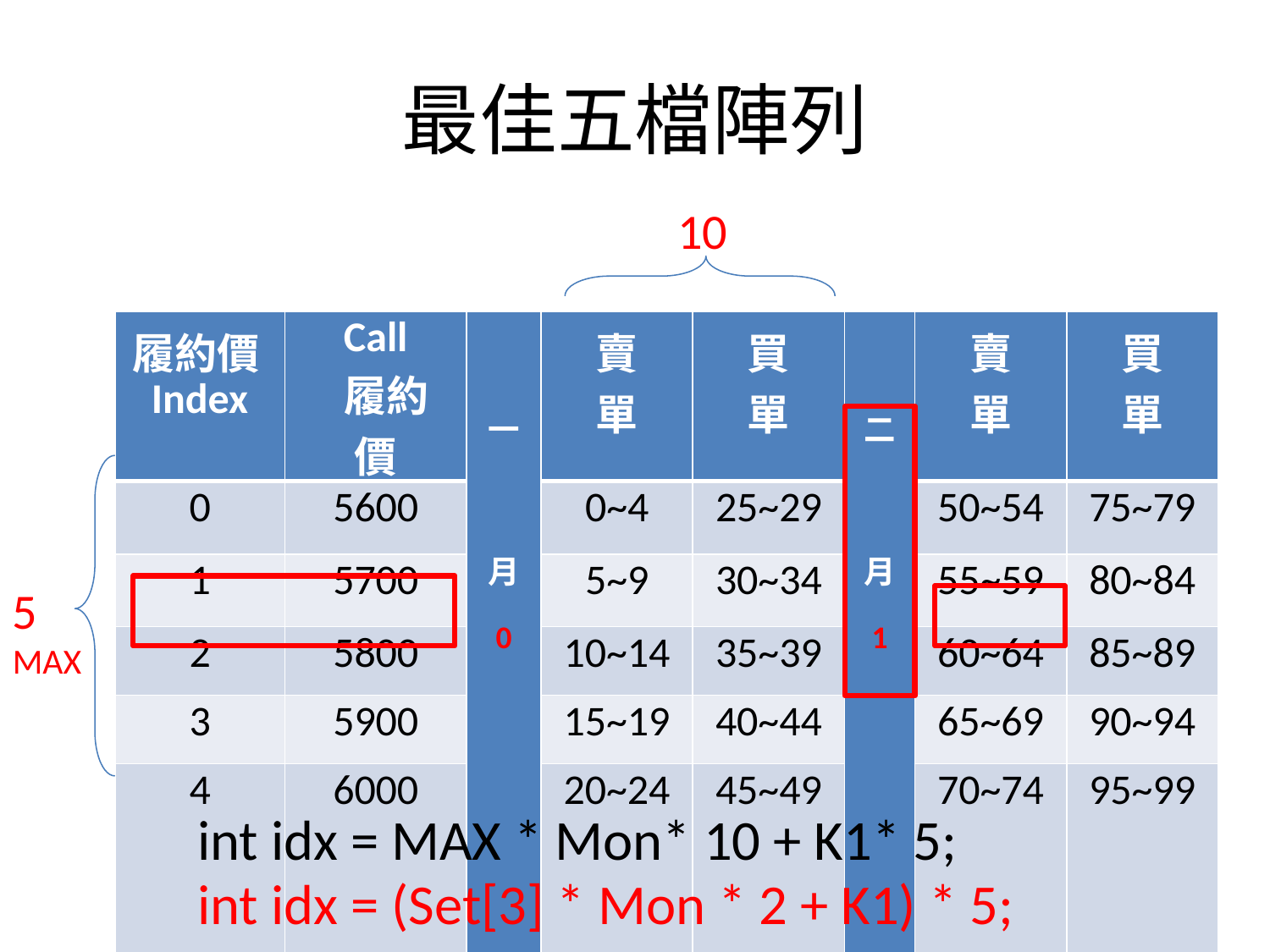

# 最佳五檔陣列

10
| 履約價Index | Call 履約價 | 一 月 0 | 賣 單 | 買 單 | 二 月 1 | 賣 單 | 買 單 |
| --- | --- | --- | --- | --- | --- | --- | --- |
| 0 | 5600 |  | 0~4 | 25~29 |  | 50~54 | 75~79 |
| 1 | 5700 |  | 5~9 | 30~34 |  | 55~59 | 80~84 |
| 2 | 5800 |  | 10~14 | 35~39 |  | 60~64 | 85~89 |
| 3 | 5900 |  | 15~19 | 40~44 |  | 65~69 | 90~94 |
| 4 | 6000 |  | 20~24 | 45~49 |  | 70~74 | 95~99 |

5
MAX

int idx = MAX * Mon* 10 + K1* 5;
int idx = (Set[3] * Mon * 2 + K1) * 5;